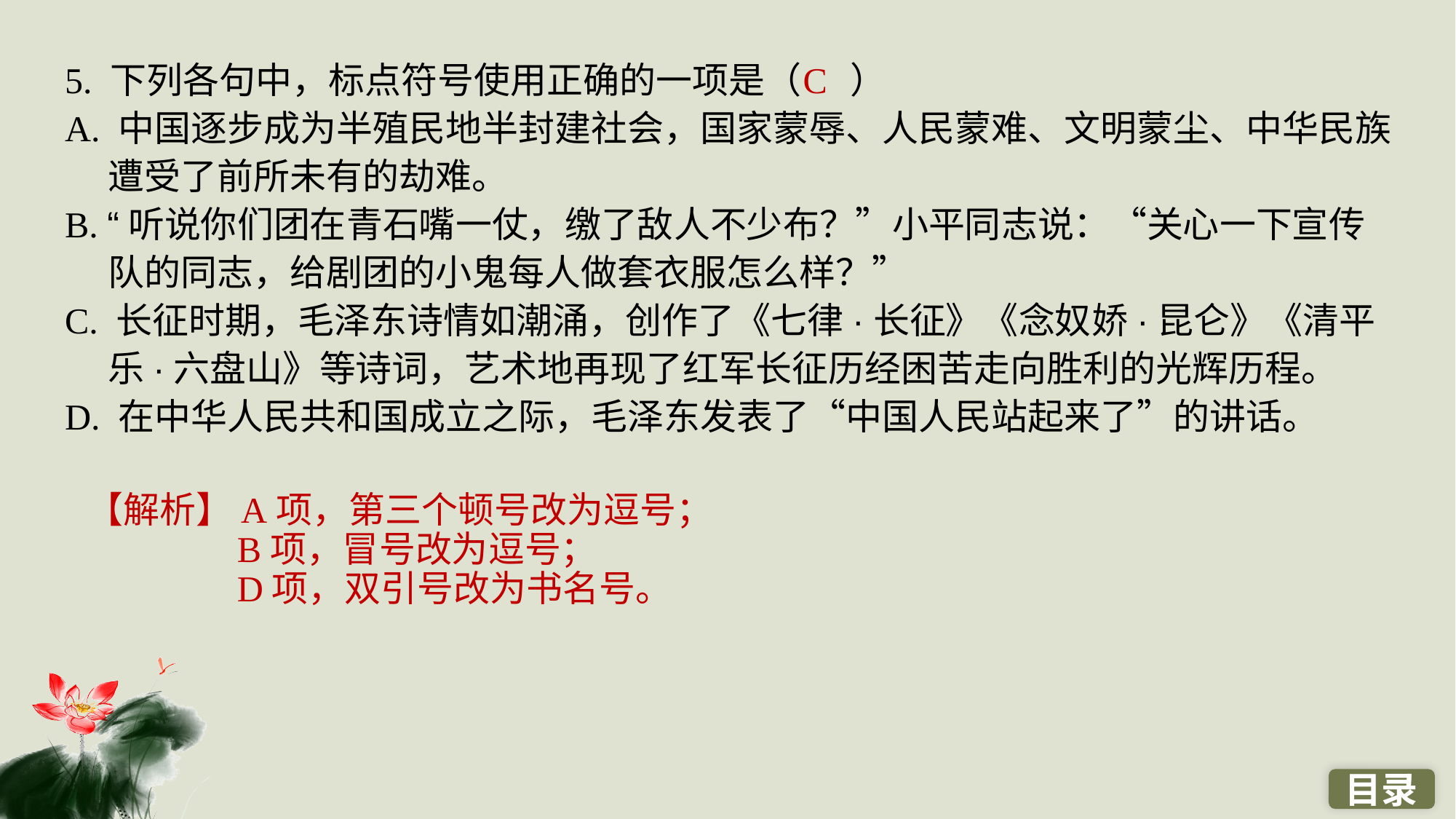

5. 下列各句中，标点符号使用正确的一项是（      ）
A. 中国逐步成为半殖民地半封建社会，国家蒙辱、人民蒙难、文明蒙尘、中华民族遭受了前所未有的劫难。
B. “听说你们团在青石嘴一仗，缴了敌人不少布？”小平同志说：“关心一下宣传队的同志，给剧团的小鬼每人做套衣服怎么样？”
C. 长征时期，毛泽东诗情如潮涌，创作了《七律·长征》《念奴娇·昆仑》《清平乐·六盘山》等诗词，艺术地再现了红军长征历经困苦走向胜利的光辉历程。
D. 在中华人民共和国成立之际，毛泽东发表了“中国人民站起来了”的讲话。
C
【解析】A项，第三个顿号改为逗号；
B项，冒号改为逗号；
D项，双引号改为书名号。